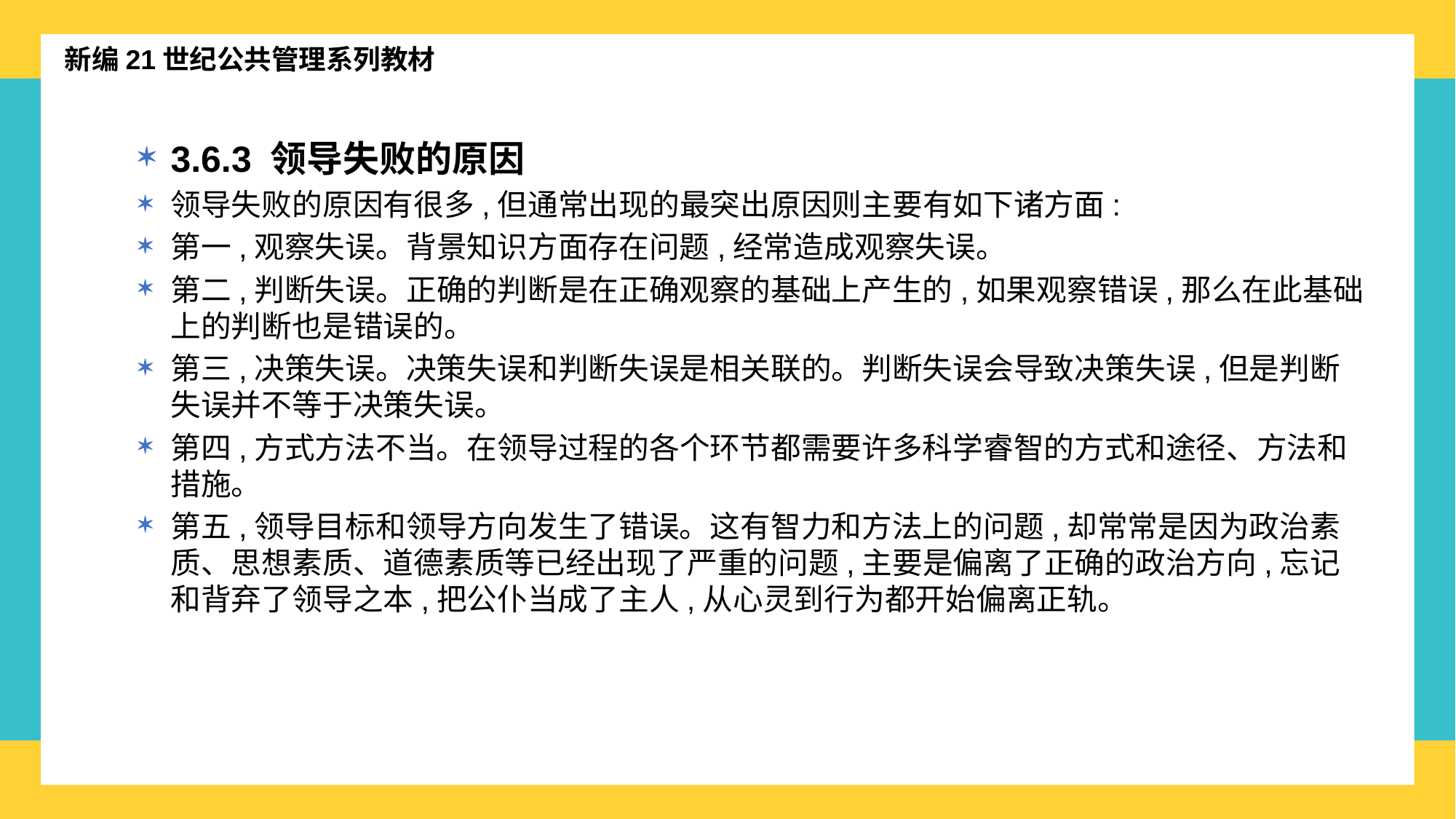

新编21世纪公共管理系列教材
3.6.3 领导失败的原因
领导失败的原因有很多,但通常出现的最突出原因则主要有如下诸方面:
第一,观察失误。背景知识方面存在问题,经常造成观察失误。
第二,判断失误。正确的判断是在正确观察的基础上产生的,如果观察错误,那么在此基础上的判断也是错误的。
第三,决策失误。决策失误和判断失误是相关联的。判断失误会导致决策失误,但是判断失误并不等于决策失误。
第四,方式方法不当。在领导过程的各个环节都需要许多科学睿智的方式和途径、方法和措施。
第五,领导目标和领导方向发生了错误。这有智力和方法上的问题,却常常是因为政治素质、思想素质、道德素质等已经出现了严重的问题,主要是偏离了正确的政治方向,忘记和背弃了领导之本,把公仆当成了主人,从心灵到行为都开始偏离正轨。